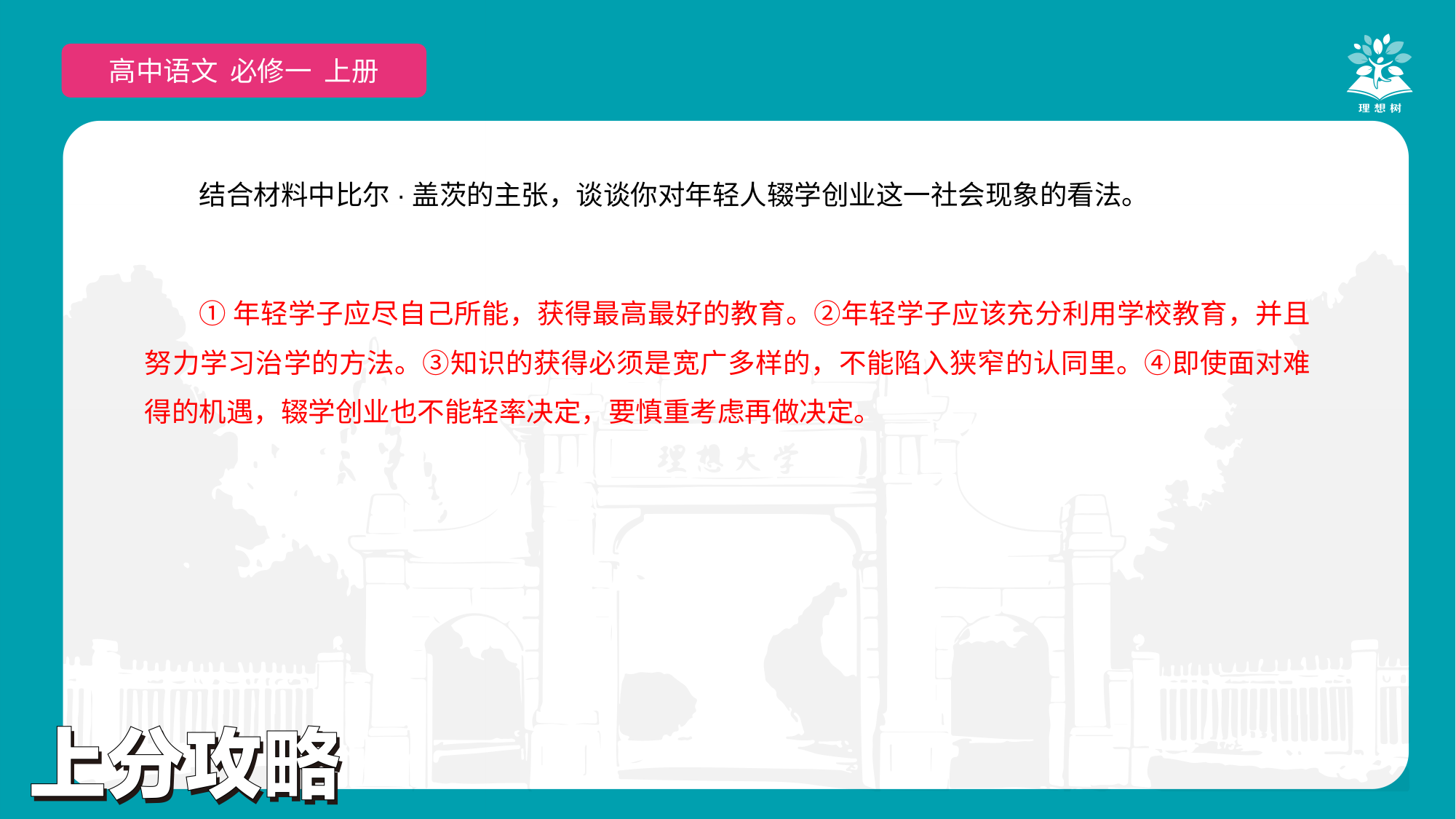

高中语文  必修一  上册
结合材料中比尔·盖茨的主张，谈谈你对年轻人辍学创业这一社会现象的看法。
①年轻学子应尽自己所能，获得最高最好的教育。②年轻学子应该充分利用学校教育，并且努力学习治学的方法。③知识的获得必须是宽广多样的，不能陷入狭窄的认同里。④即使面对难得的机遇，辍学创业也不能轻率决定，要慎重考虑再做决定。